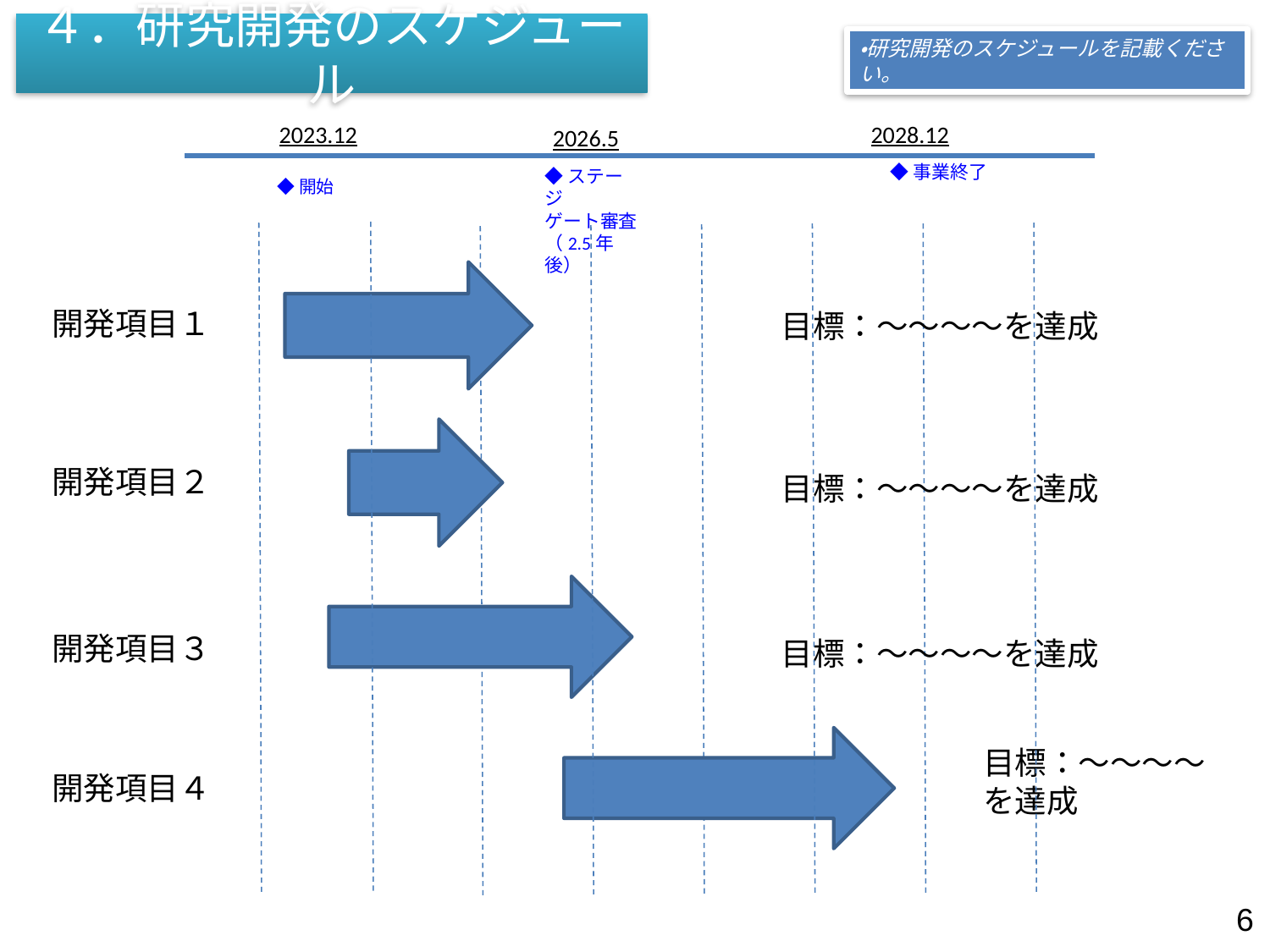

４．研究開発のスケジュール
・研究開発のスケジュールを記載ください。
2028.12
2023.12
2026.5
◆事業終了
◆ステージ
ゲート審査
（2.5年後）
◆開始

開発項目１
目標：～～～～を達成

開発項目２
目標：～～～～を達成

開発項目３
目標：～～～～を達成

目標：～～～～を達成
開発項目４
6